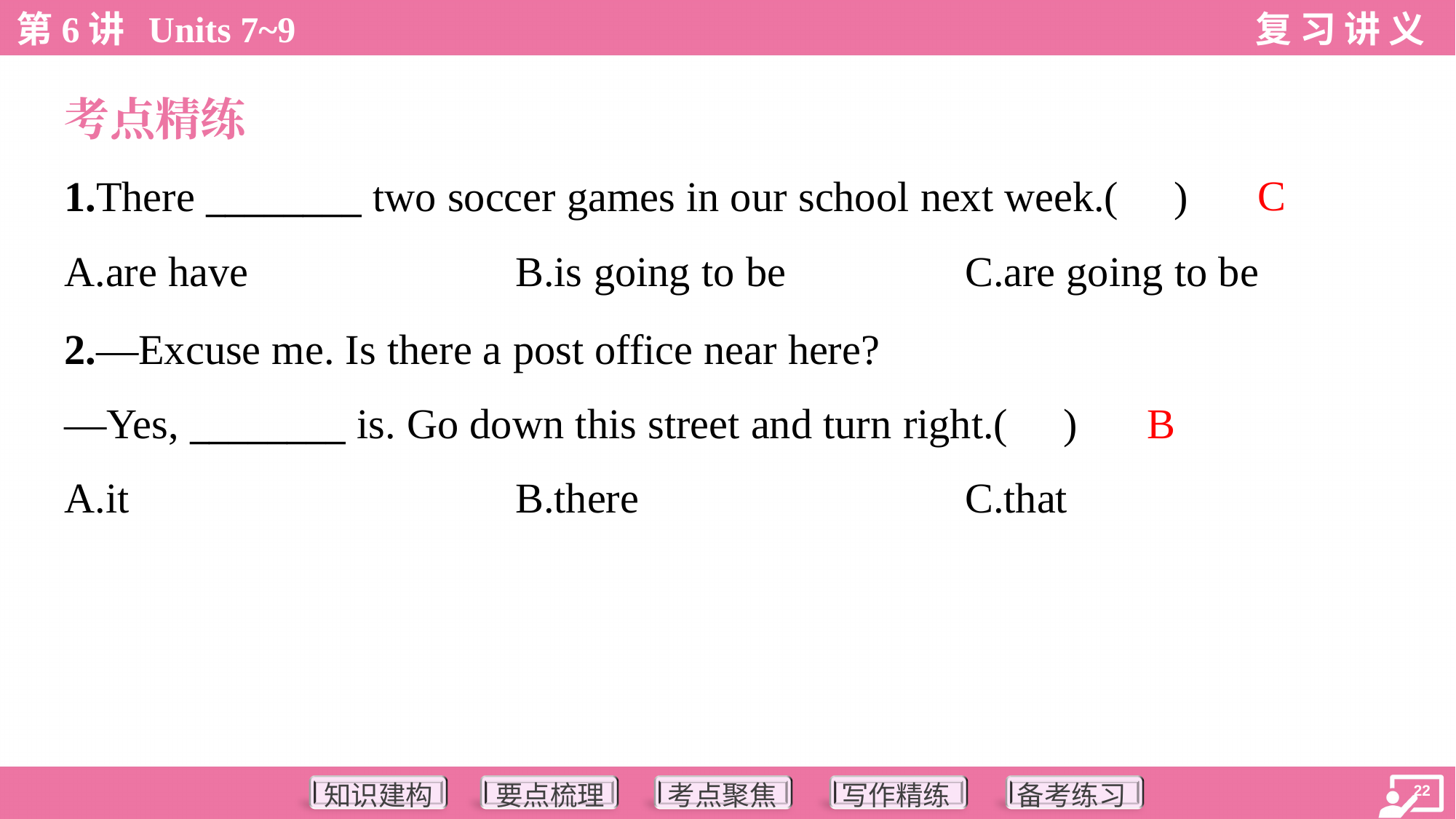

考点精练
C
1.There ________ two soccer games in our school next week.(     )
A.are have	B.is going to be	C.are going to be
2.—Excuse me. Is there a post office near here?
—Yes, ________ is. Go down this street and turn right.(     )
B
A.it	B.there	C.that